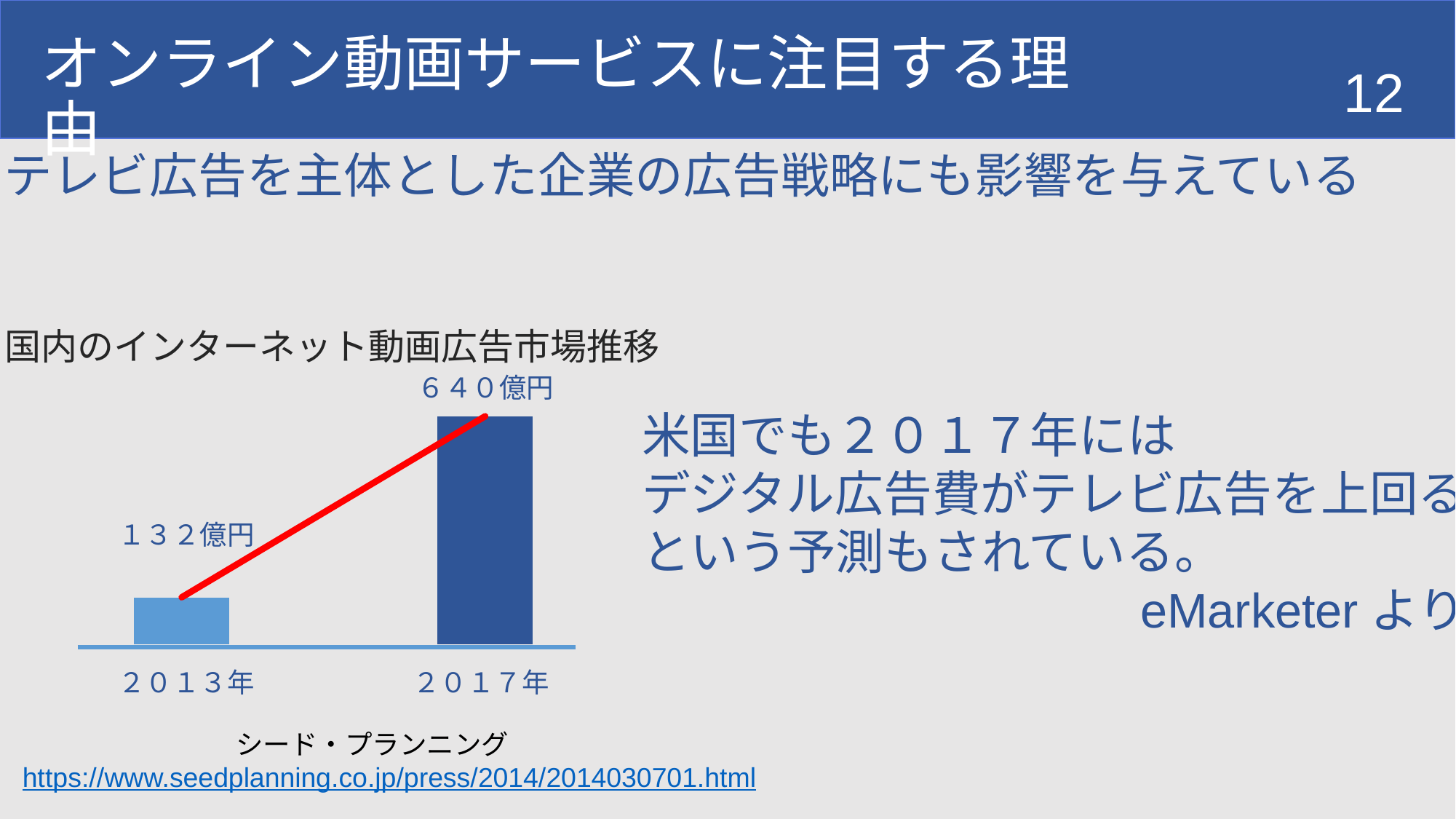

オンライン動画サービスに注目する理由
12
テレビ広告を主体とした企業の広告戦略にも影響を与えている
国内のインターネット動画広告市場推移

### Chart

| Category | ネット動画広告の市場規模 |
|---|---|
| ２０１３年 | 132.0 |
| ２０１７年 | 640.0 |
６４０億円
米国でも２０１７年には
デジタル広告費がテレビ広告を上回る
という予測もされている。
eMarketerより
１３２億円
２０１３年
２０１７年
シード・プランニング
　https://www.seedplanning.co.jp/press/2014/2014030701.html